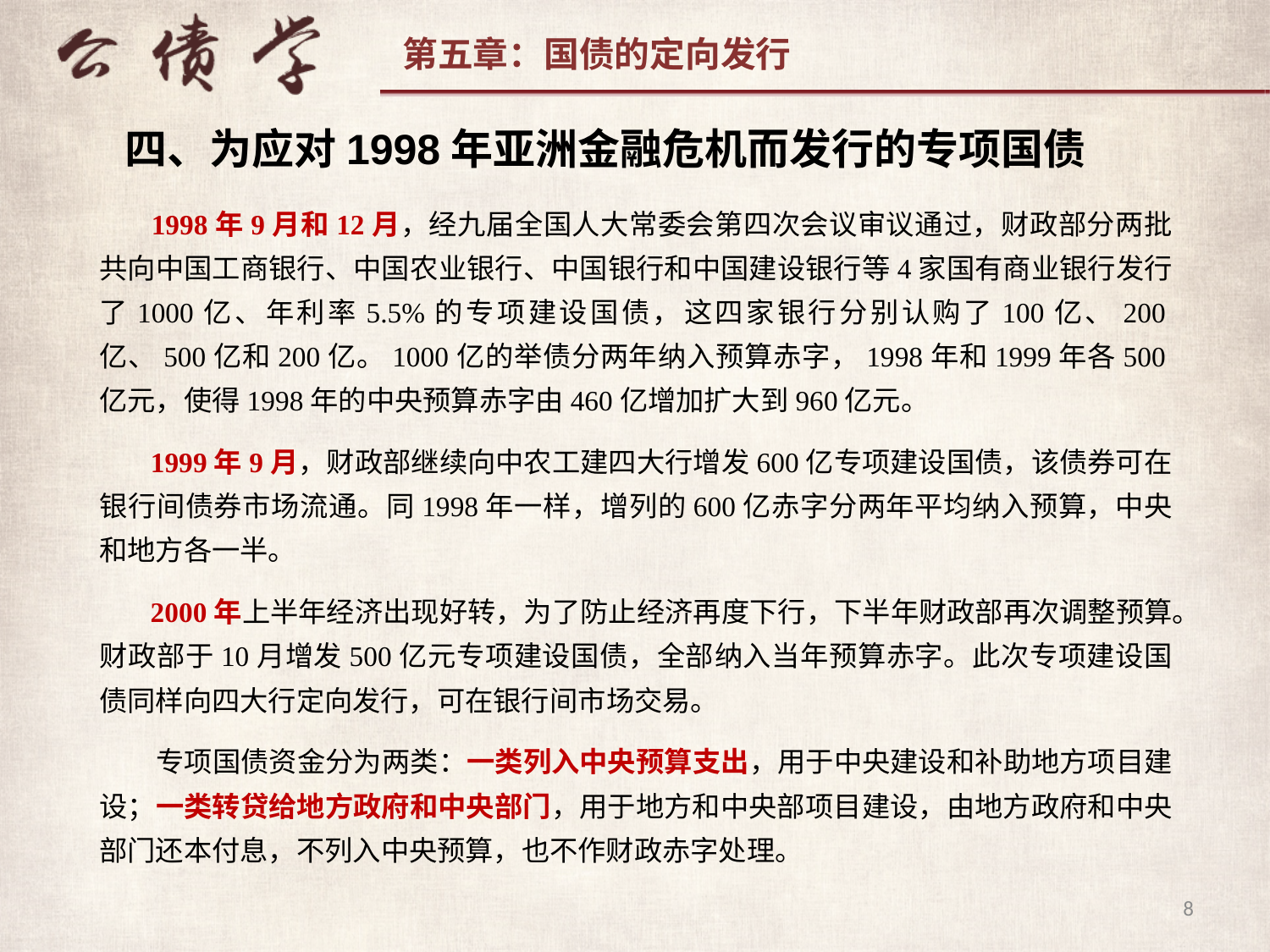

四、为应对1998年亚洲金融危机而发行的专项国债
  1998年9月和12月，经九届全国人大常委会第四次会议审议通过，财政部分两批共向中国工商银行、中国农业银行、中国银行和中国建设银行等4家国有商业银行发行了1000亿、年利率5.5%的专项建设国债，这四家银行分别认购了100亿、200亿、500亿和200亿。1000亿的举债分两年纳入预算赤字，1998年和1999年各500亿元，使得1998年的中央预算赤字由460亿增加扩大到960亿元。
  1999年9月，财政部继续向中农工建四大行增发600亿专项建设国债，该债券可在银行间债券市场流通。同1998年一样，增列的600亿赤字分两年平均纳入预算，中央和地方各一半。
  2000年上半年经济出现好转，为了防止经济再度下行，下半年财政部再次调整预算。财政部于10月增发500亿元专项建设国债，全部纳入当年预算赤字。此次专项建设国债同样向四大行定向发行，可在银行间市场交易。
  专项国债资金分为两类：一类列入中央预算支出，用于中央建设和补助地方项目建设；一类转贷给地方政府和中央部门，用于地方和中央部项目建设，由地方政府和中央部门还本付息，不列入中央预算，也不作财政赤字处理。
8